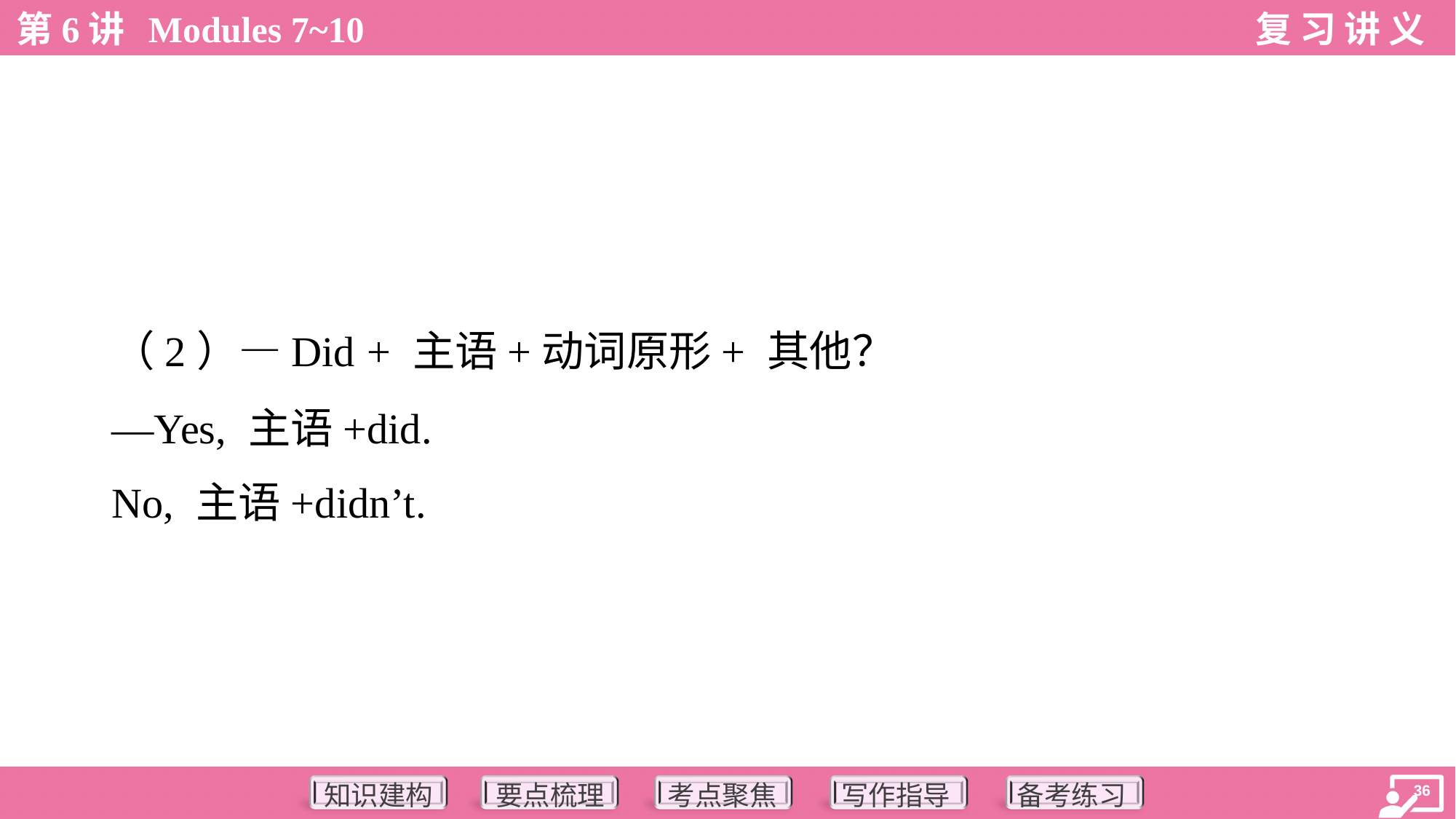

（2）—Did + 主语+动词原形+ 其他？
    —Yes, 主语+did.
    No, 主语+didn’t.